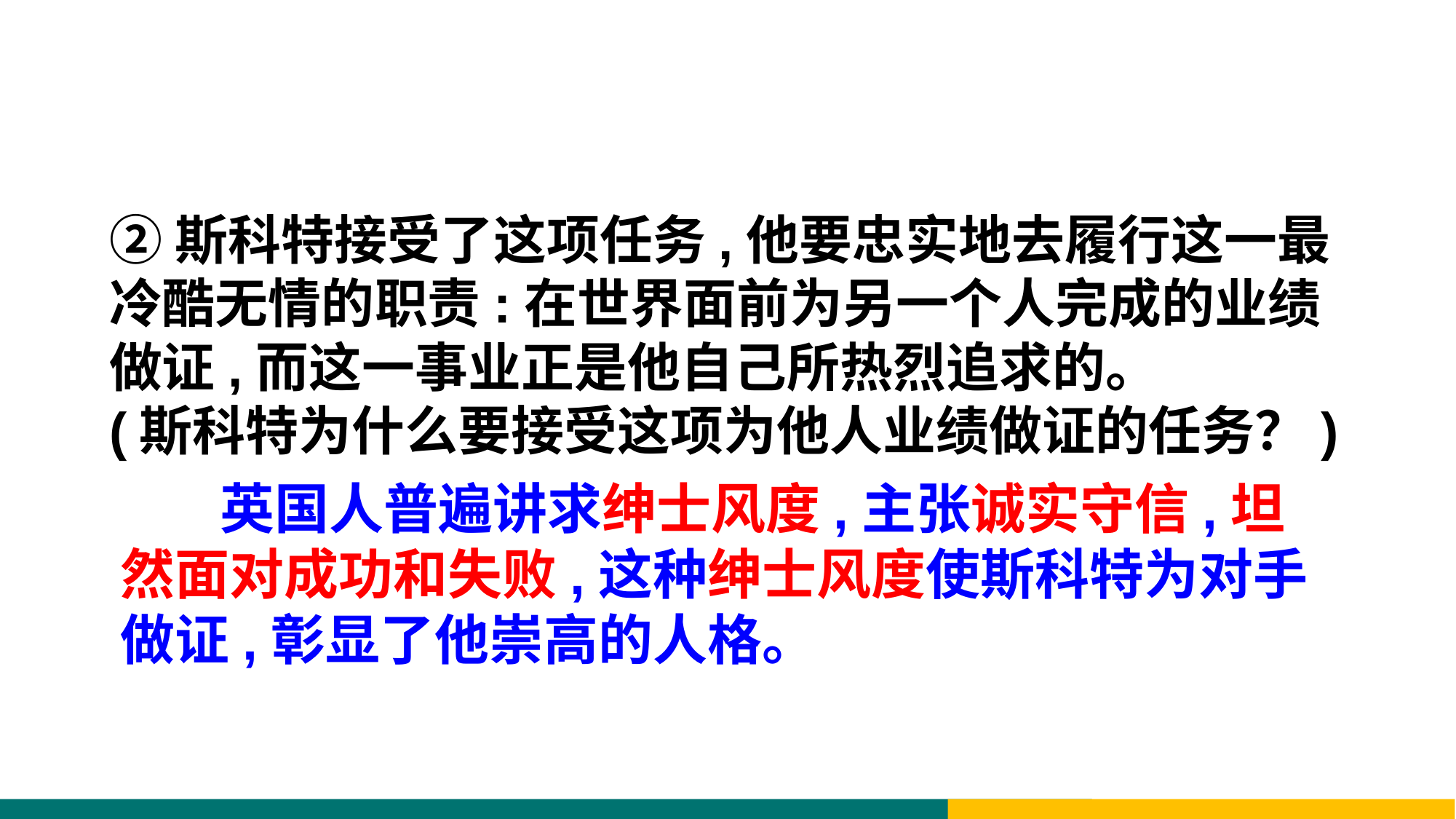

②斯科特接受了这项任务,他要忠实地去履行这一最冷酷无情的职责:在世界面前为另一个人完成的业绩做证,而这一事业正是他自己所热烈追求的。
(斯科特为什么要接受这项为他人业绩做证的任务？)
       英国人普遍讲求绅士风度,主张诚实守信,坦然面对成功和失败,这种绅士风度使斯科特为对手做证,彰显了他崇高的人格。